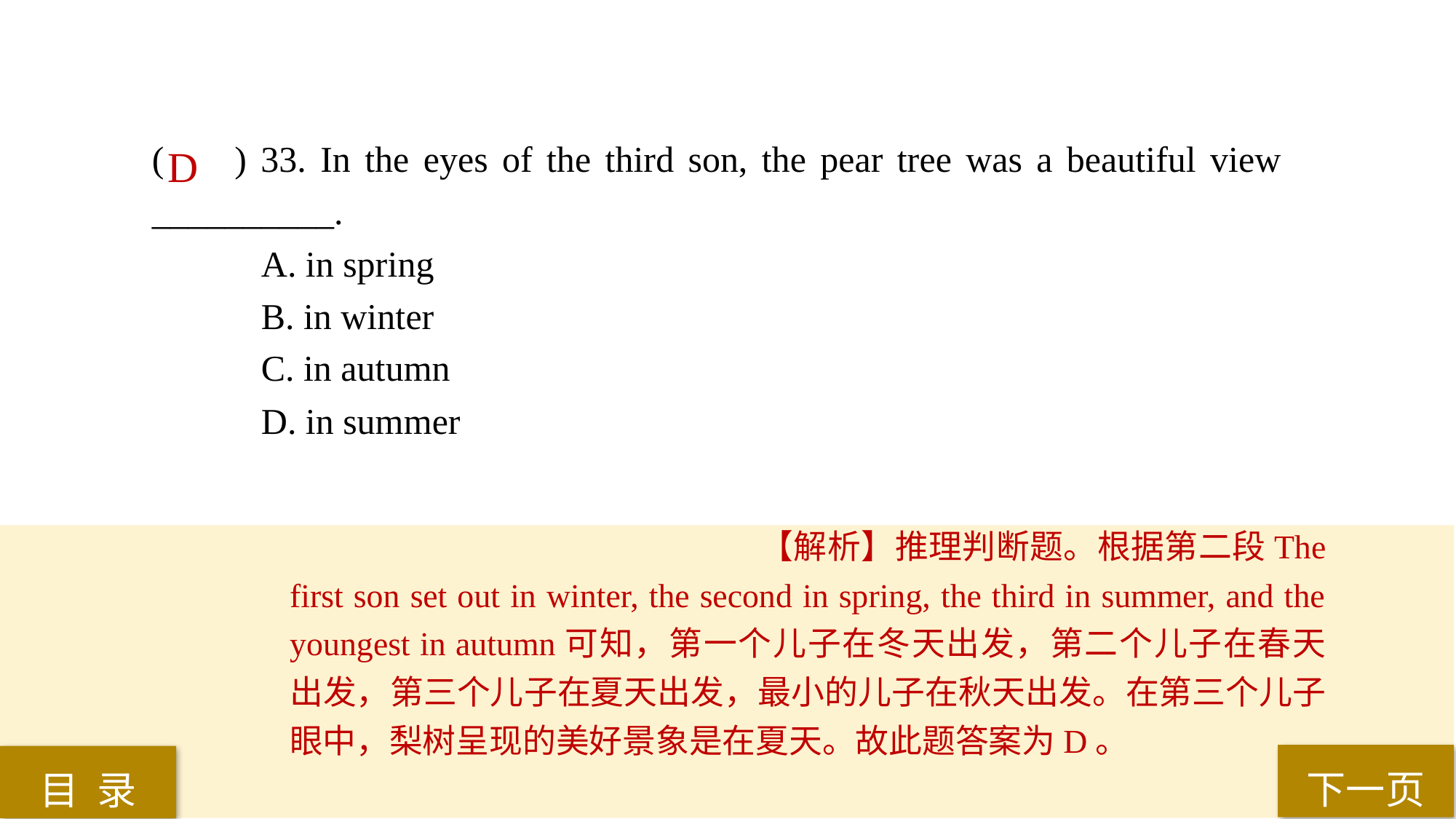

(     ) 33. In the eyes of the third son, the pear tree was a beautiful view 	__________.
A. in spring
B. in winter
C. in autumn
D. in summer
D
【解析】推理判断题。根据第二段The first son set out in winter, the second in spring, the third in summer, and the youngest in autumn可知，第一个儿子在冬天出发，第二个儿子在春天出发，第三个儿子在夏天出发，最小的儿子在秋天出发。在第三个儿子眼中，梨树呈现的美好景象是在夏天。故此题答案为D。